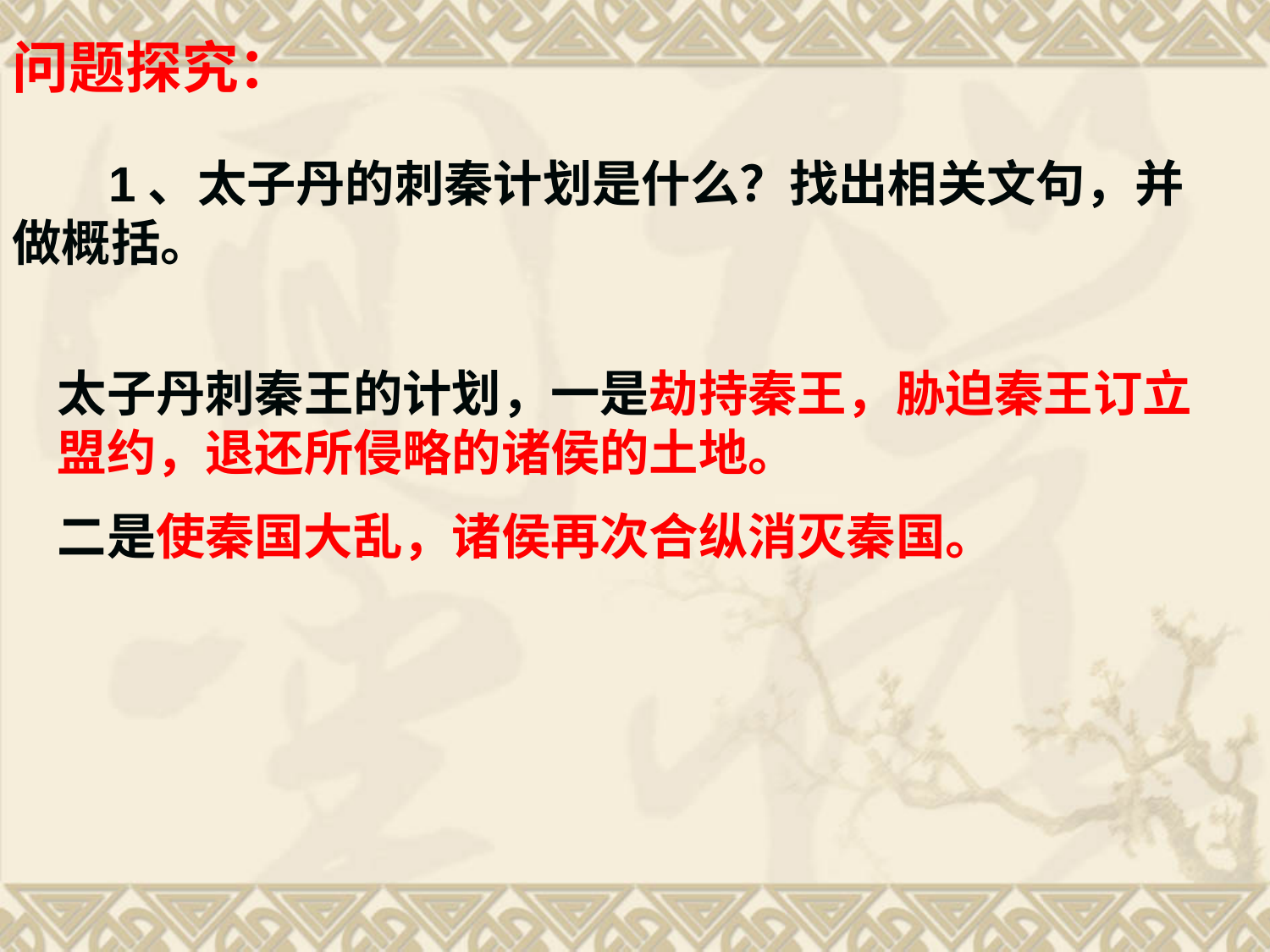

问题探究：
       1、太子丹的刺秦计划是什么？找出相关文句，并做概括。

太子丹刺秦王的计划，一是劫持秦王，胁迫秦王订立盟约，退还所侵略的诸侯的土地。
二是使秦国大乱，诸侯再次合纵消灭秦国。